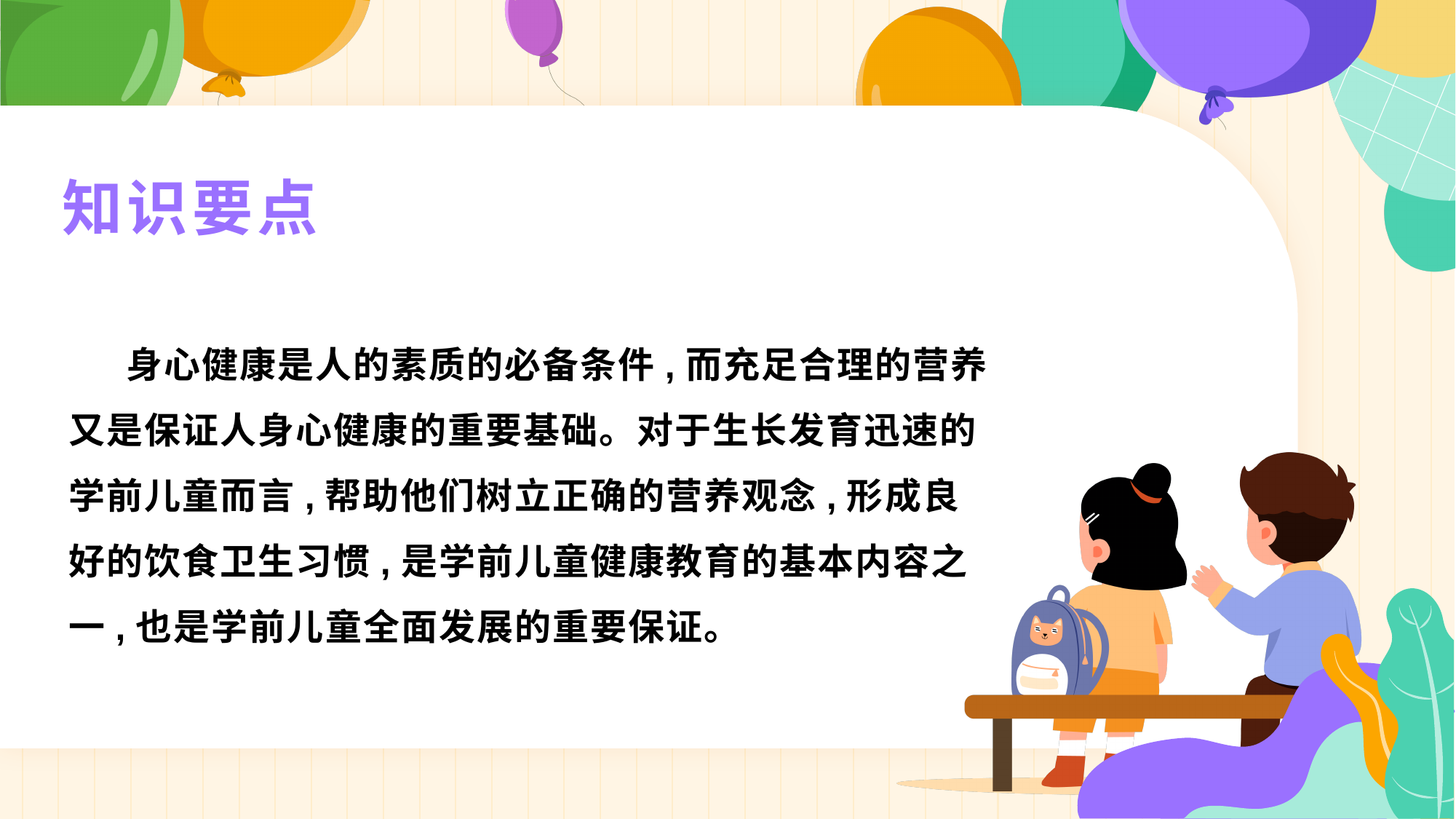

知识要点
     身心健康是人的素质的必备条件,而充足合理的营养又是保证人身心健康的重要基础。对于生长发育迅速的学前儿童而言,帮助他们树立正确的营养观念,形成良好的饮食卫生习惯,是学前儿童健康教育的基本内容之一,也是学前儿童全面发展的重要保证。